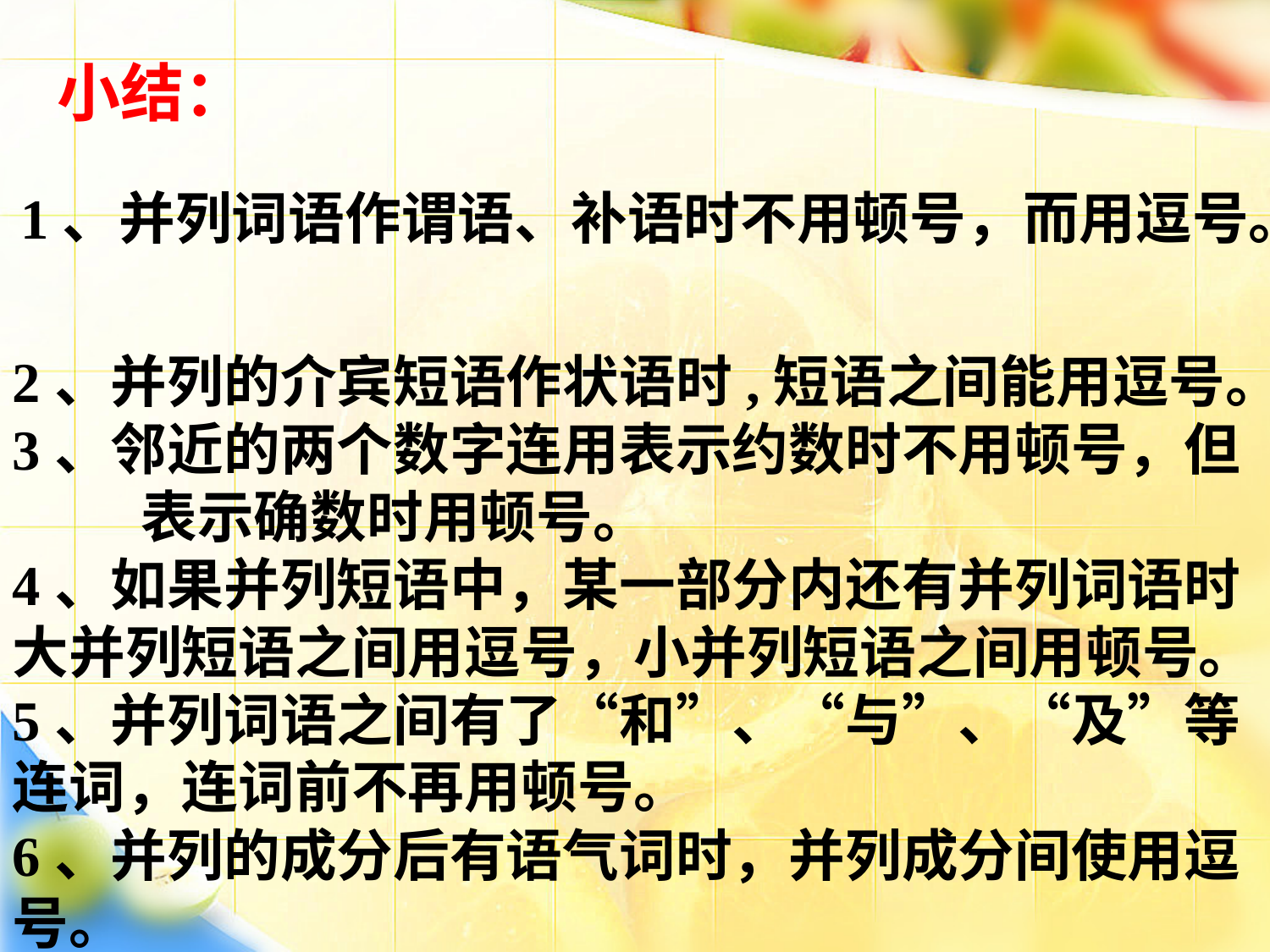

小结：
1、并列词语作谓语、补语时不用顿号，而用逗号。
2、并列的介宾短语作状语时,短语之间能用逗号。
3、邻近的两个数字连用表示约数时不用顿号，但            表示确数时用顿号。
4、如果并列短语中，某一部分内还有并列词语时
大并列短语之间用逗号，小并列短语之间用顿号。
5、并列词语之间有了“和”、“与”、“及”等连词，连词前不再用顿号。
6、并列的成分后有语气词时，并列成分间使用逗号。